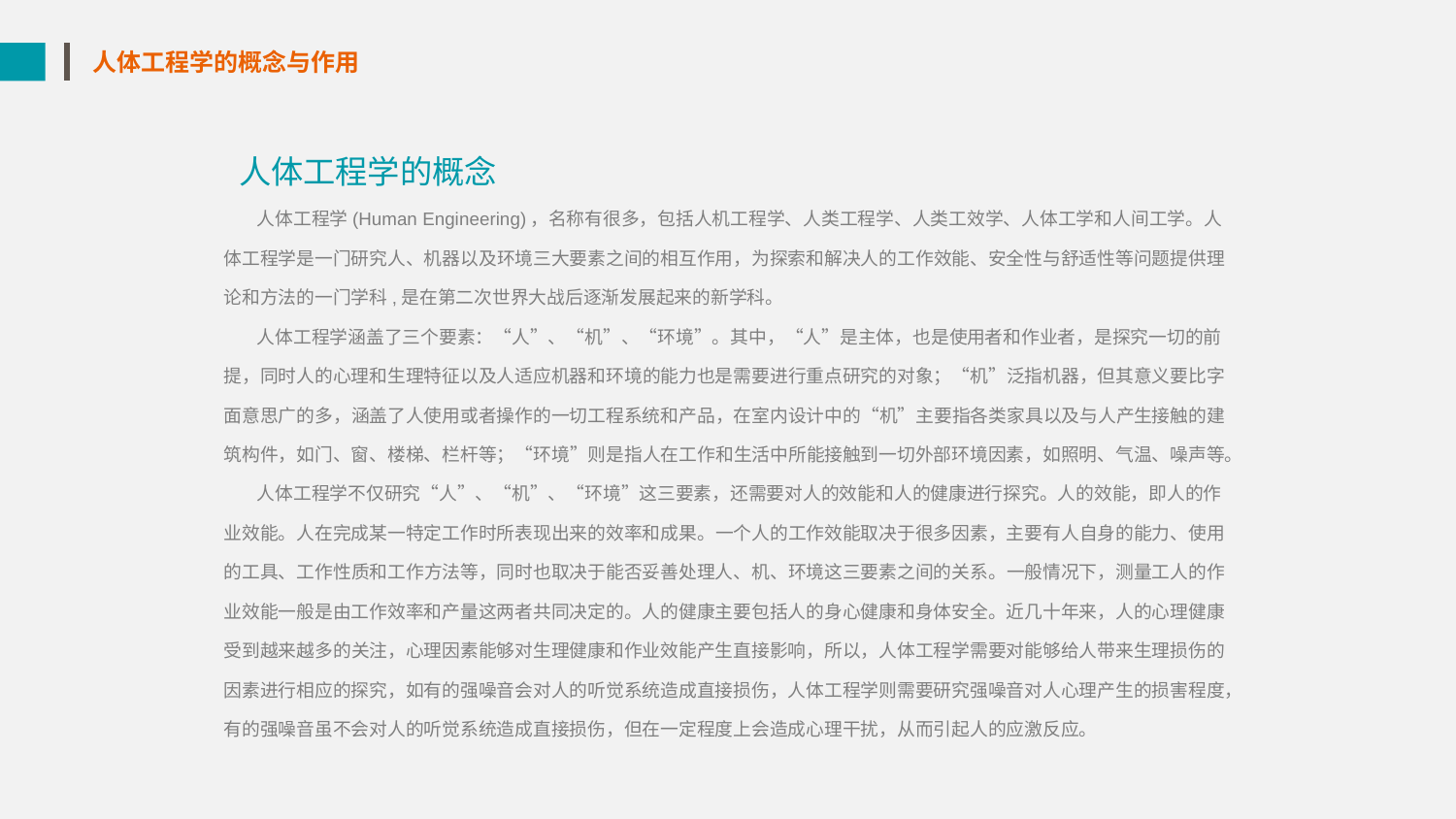

人体工程学的概念与作用

 人体工程学的概念
       人体工程学(Human Engineering)，名称有很多，包括人机工程学、人类工程学、人类工效学、人体工学和人间工学。人体工程学是一门研究人、机器以及环境三大要素之间的相互作用，为探索和解决人的工作效能、安全性与舒适性等问题提供理论和方法的一门学科,是在第二次世界大战后逐渐发展起来的新学科。
       人体工程学涵盖了三个要素：“人”、“机”、“环境”。其中，“人”是主体，也是使用者和作业者，是探究一切的前提，同时人的心理和生理特征以及人适应机器和环境的能力也是需要进行重点研究的对象；“机”泛指机器，但其意义要比字面意思广的多，涵盖了人使用或者操作的一切工程系统和产品，在室内设计中的“机”主要指各类家具以及与人产生接触的建筑构件，如门、窗、楼梯、栏杆等；“环境”则是指人在工作和生活中所能接触到一切外部环境因素，如照明、气温、噪声等。
       人体工程学不仅研究“人”、“机”、“环境”这三要素，还需要对人的效能和人的健康进行探究。人的效能，即人的作业效能。人在完成某一特定工作时所表现出来的效率和成果。一个人的工作效能取决于很多因素，主要有人自身的能力、使用的工具、工作性质和工作方法等，同时也取决于能否妥善处理人、机、环境这三要素之间的关系。一般情况下，测量工人的作业效能一般是由工作效率和产量这两者共同决定的。人的健康主要包括人的身心健康和身体安全。近几十年来，人的心理健康受到越来越多的关注，心理因素能够对生理健康和作业效能产生直接影响，所以，人体工程学需要对能够给人带来生理损伤的因素进行相应的探究，如有的强噪音会对人的听觉系统造成直接损伤，人体工程学则需要研究强噪音对人心理产生的损害程度，有的强噪音虽不会对人的听觉系统造成直接损伤，但在一定程度上会造成心理干扰，从而引起人的应激反应。